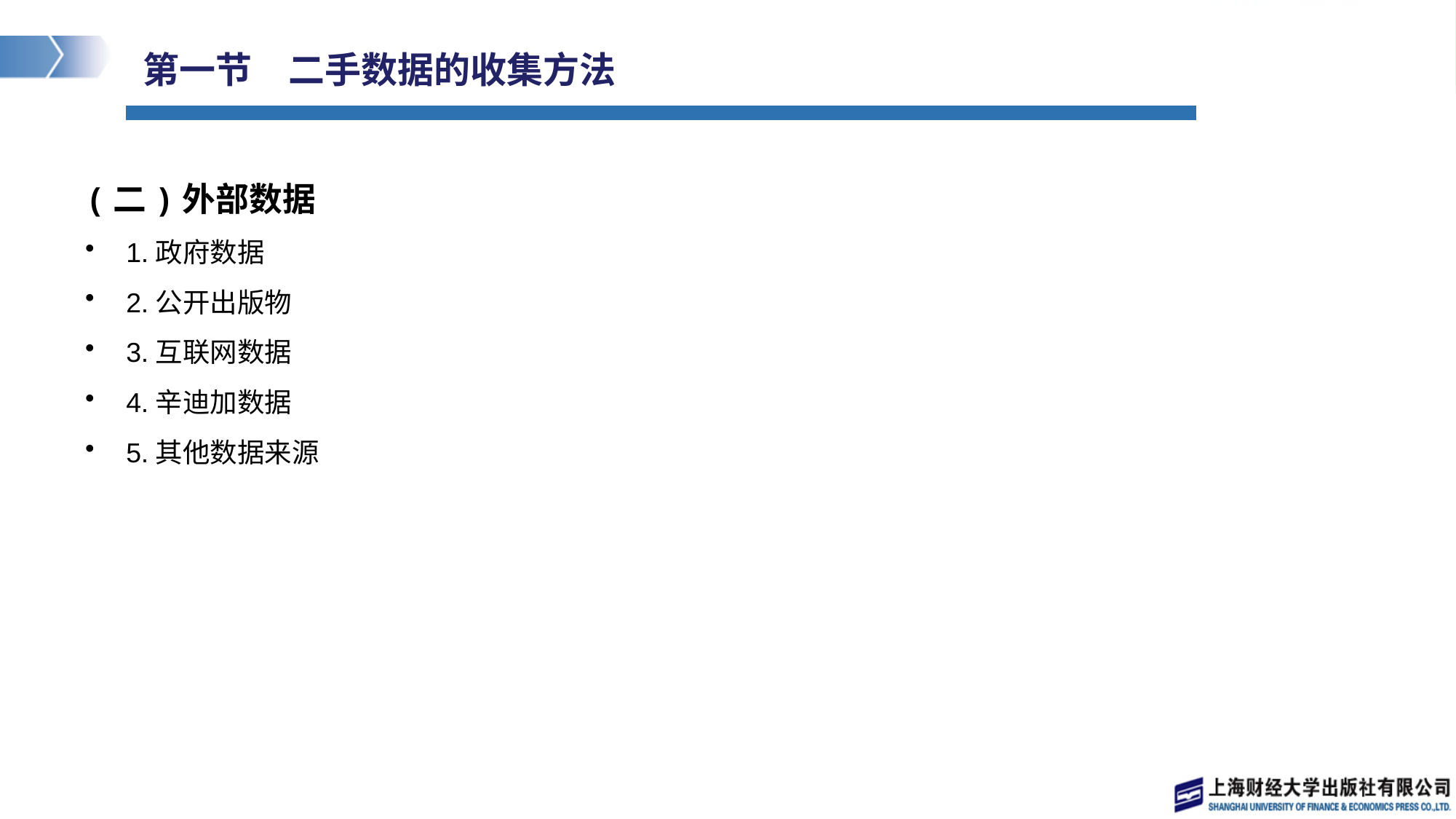

# 第一节　二手数据的收集方法
(二)外部数据
1.政府数据
2.公开出版物
3.互联网数据
4.辛迪加数据
5.其他数据来源